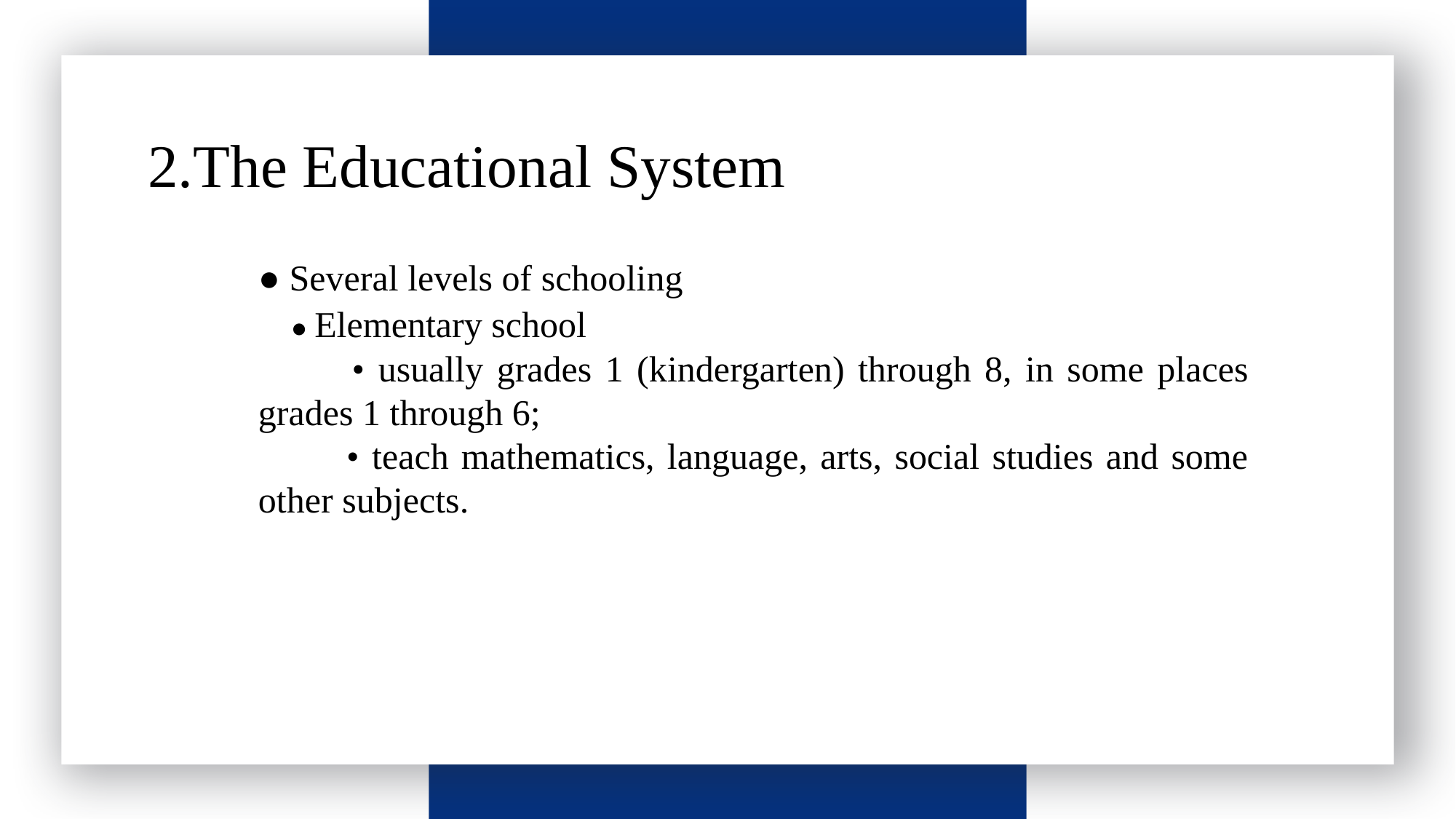

请输入标题
2.The Educational System
● Several levels of schooling
    ● Elementary school
       • usually grades 1 (kindergarten) through 8, in some places grades 1 through 6;
       • teach mathematics, language, arts, social studies and some other subjects.